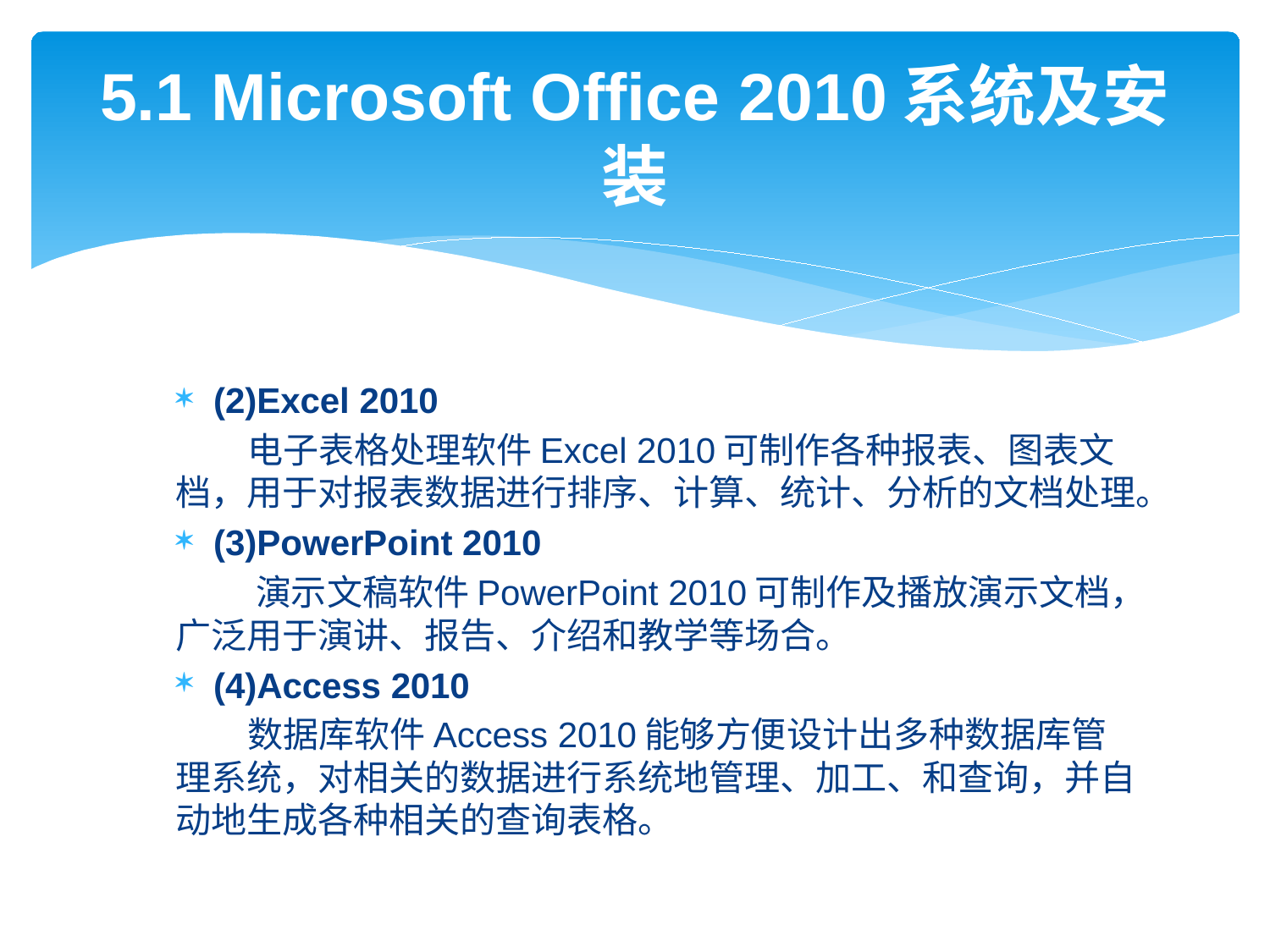

# 5.1 Microsoft Office 2010系统及安装
(2)Excel 2010
        电子表格处理软件Excel 2010可制作各种报表、图表文档，用于对报表数据进行排序、计算、统计、分析的文档处理。
(3)PowerPoint 2010
         演示文稿软件PowerPoint 2010可制作及播放演示文档，广泛用于演讲、报告、介绍和教学等场合。
(4)Access 2010
        数据库软件Access 2010能够方便设计出多种数据库管理系统，对相关的数据进行系统地管理、加工、和查询，并自动地生成各种相关的查询表格。